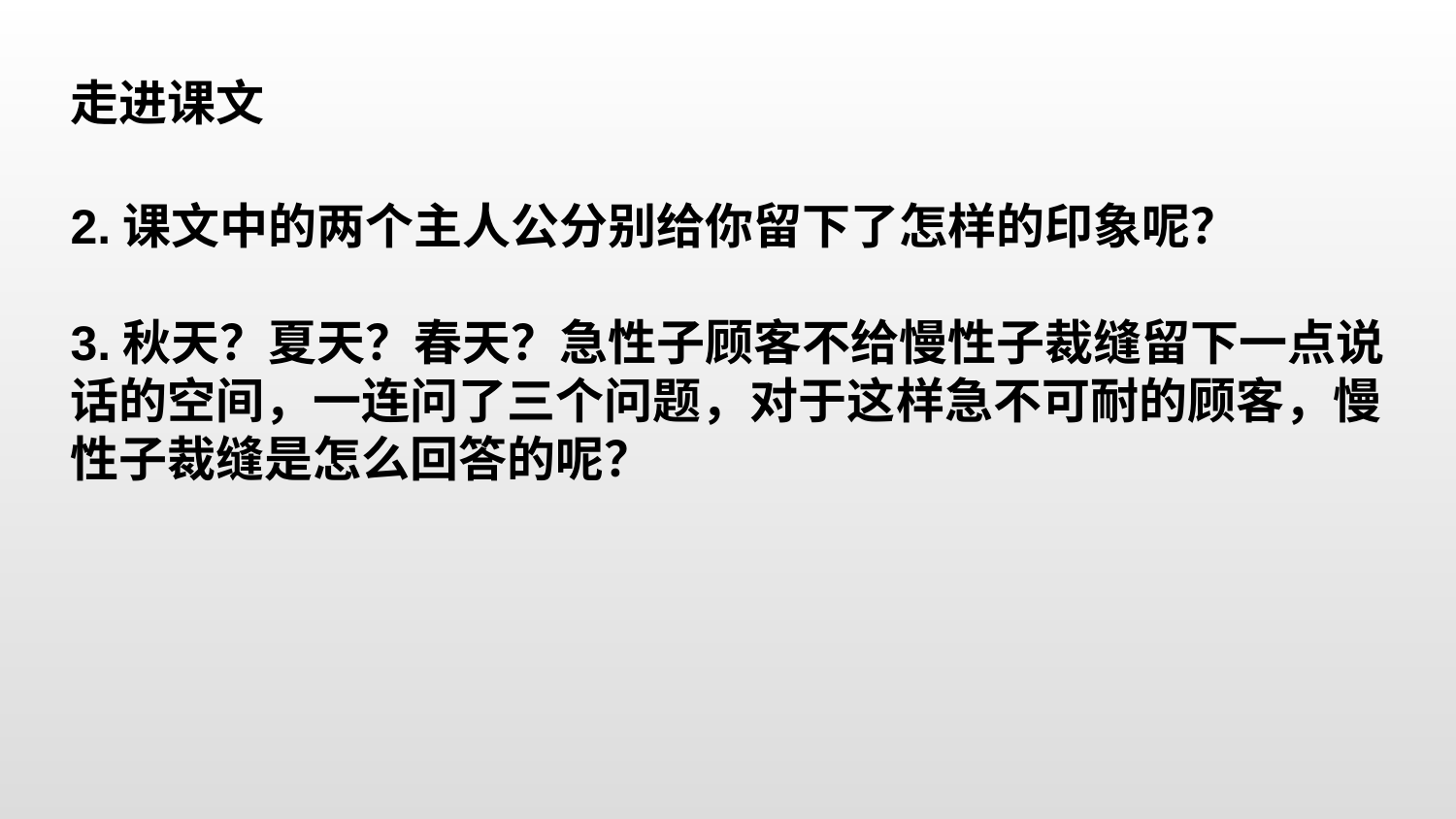

走进课文
2.课文中的两个主人公分别给你留下了怎样的印象呢？

3.秋天？夏天？春天？急性子顾客不给慢性子裁缝留下一点说话的空间，一连问了三个问题，对于这样急不可耐的顾客，慢性子裁缝是怎么回答的呢？